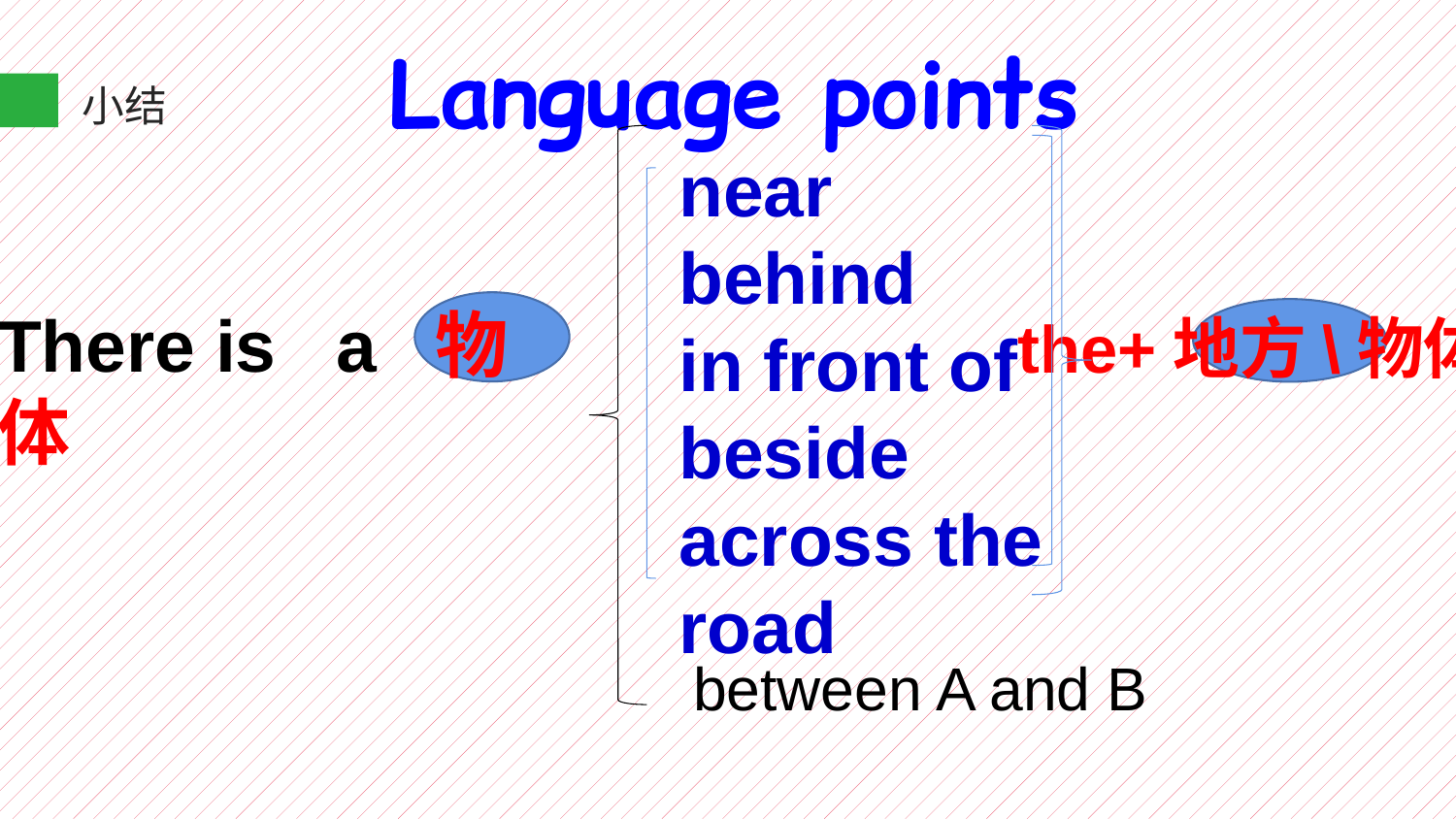

Language points
小结

near
behind
in front of
beside
across the road

There is   a  物体

 the+地方\物体
between A and B